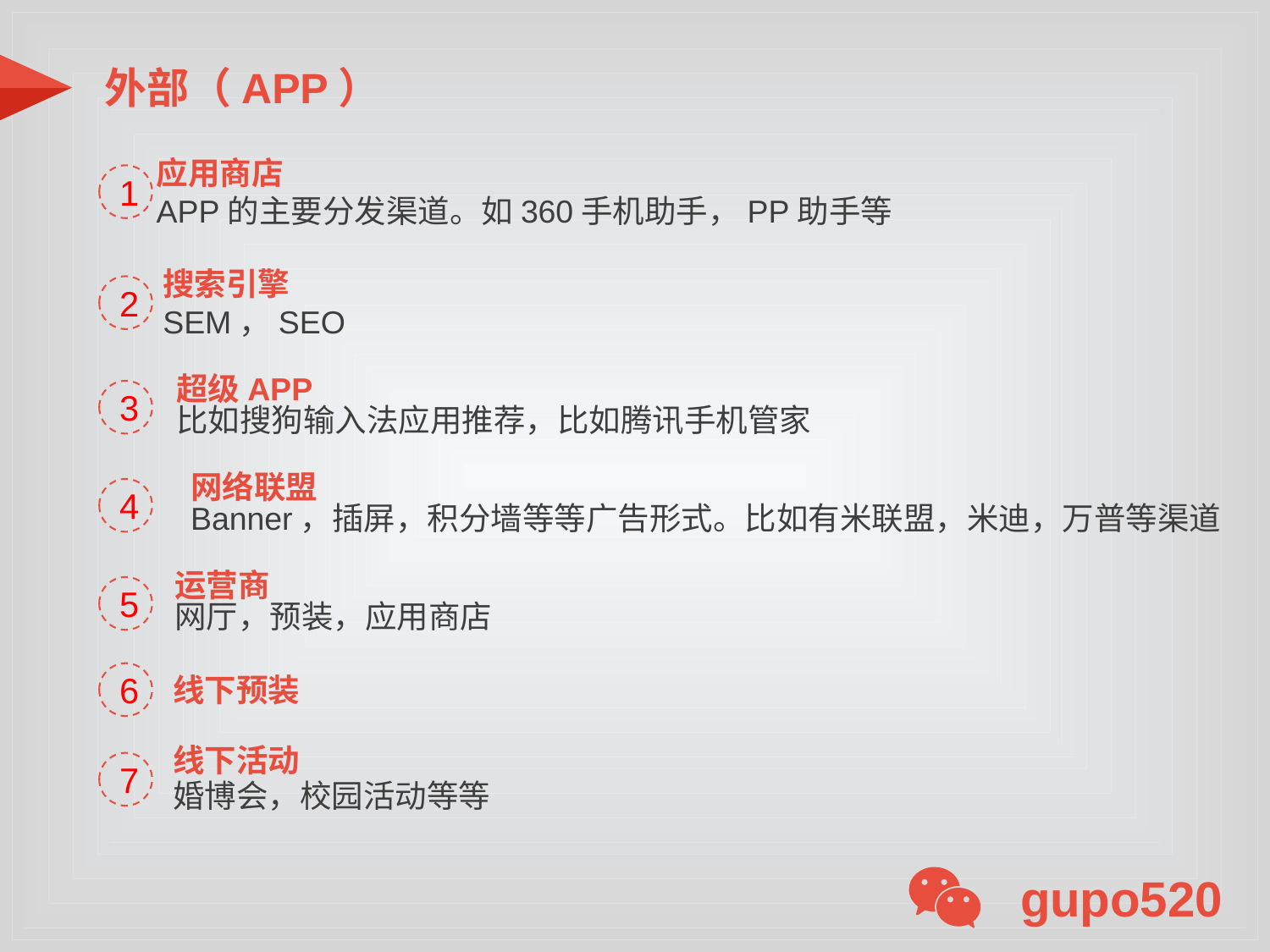

外部（APP）
应用商店
APP的主要分发渠道。如360手机助手，PP助手等
1
搜索引擎
SEM，SEO
2
超级APP
比如搜狗输入法应用推荐，比如腾讯手机管家
3
网络联盟
Banner，插屏，积分墙等等广告形式。比如有米联盟，米迪，万普等渠道
4
运营商
网厅，预装，应用商店
5
6
线下预装
线下活动
婚博会，校园活动等等
7
gupo520